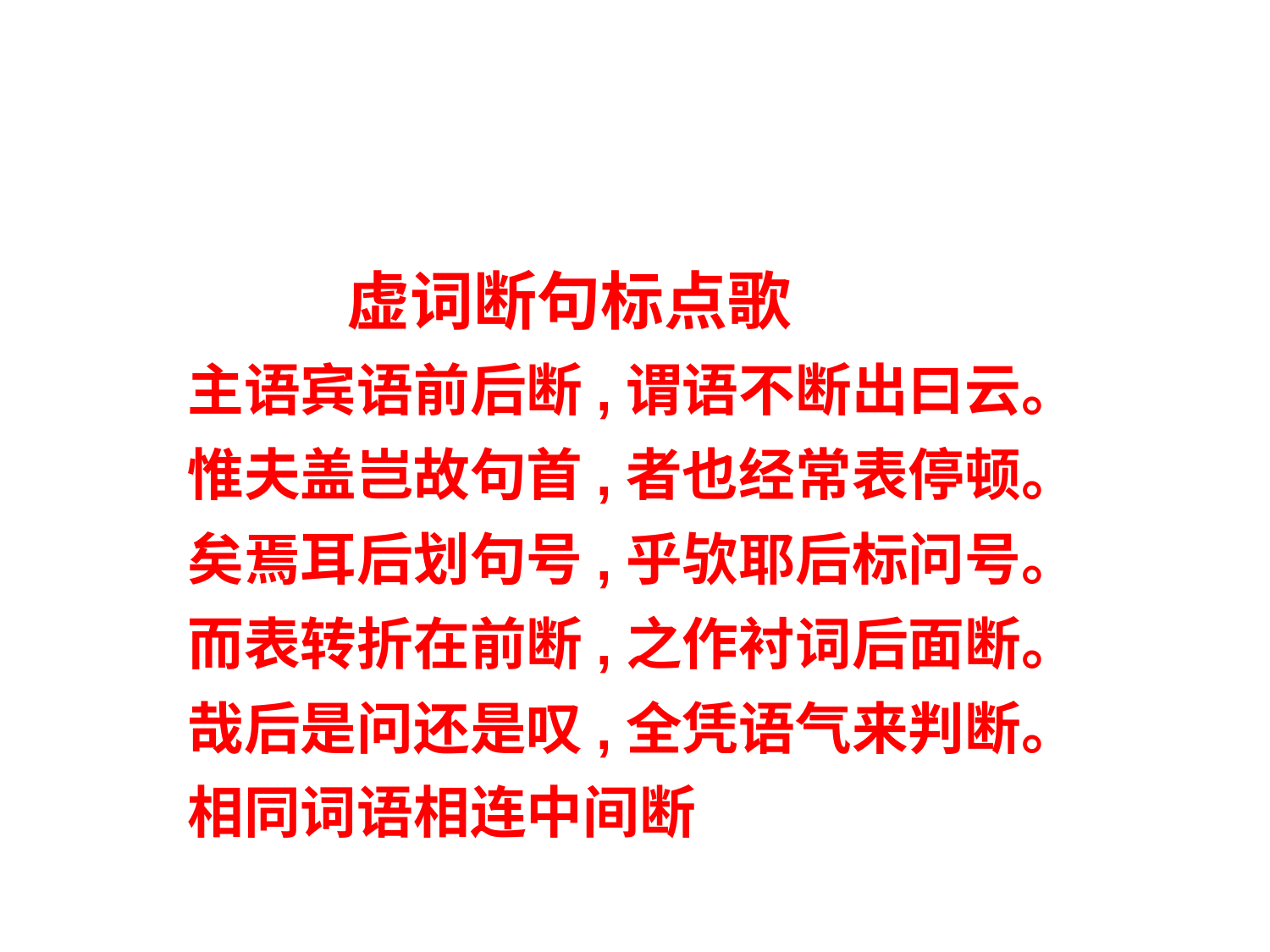

虚词断句标点歌
主语宾语前后断,谓语不断出曰云。
惟夫盖岂故句首,者也经常表停顿。
矣焉耳后划句号,乎欤耶后标问号。
而表转折在前断,之作衬词后面断。
哉后是问还是叹,全凭语气来判断。
相同词语相连中间断